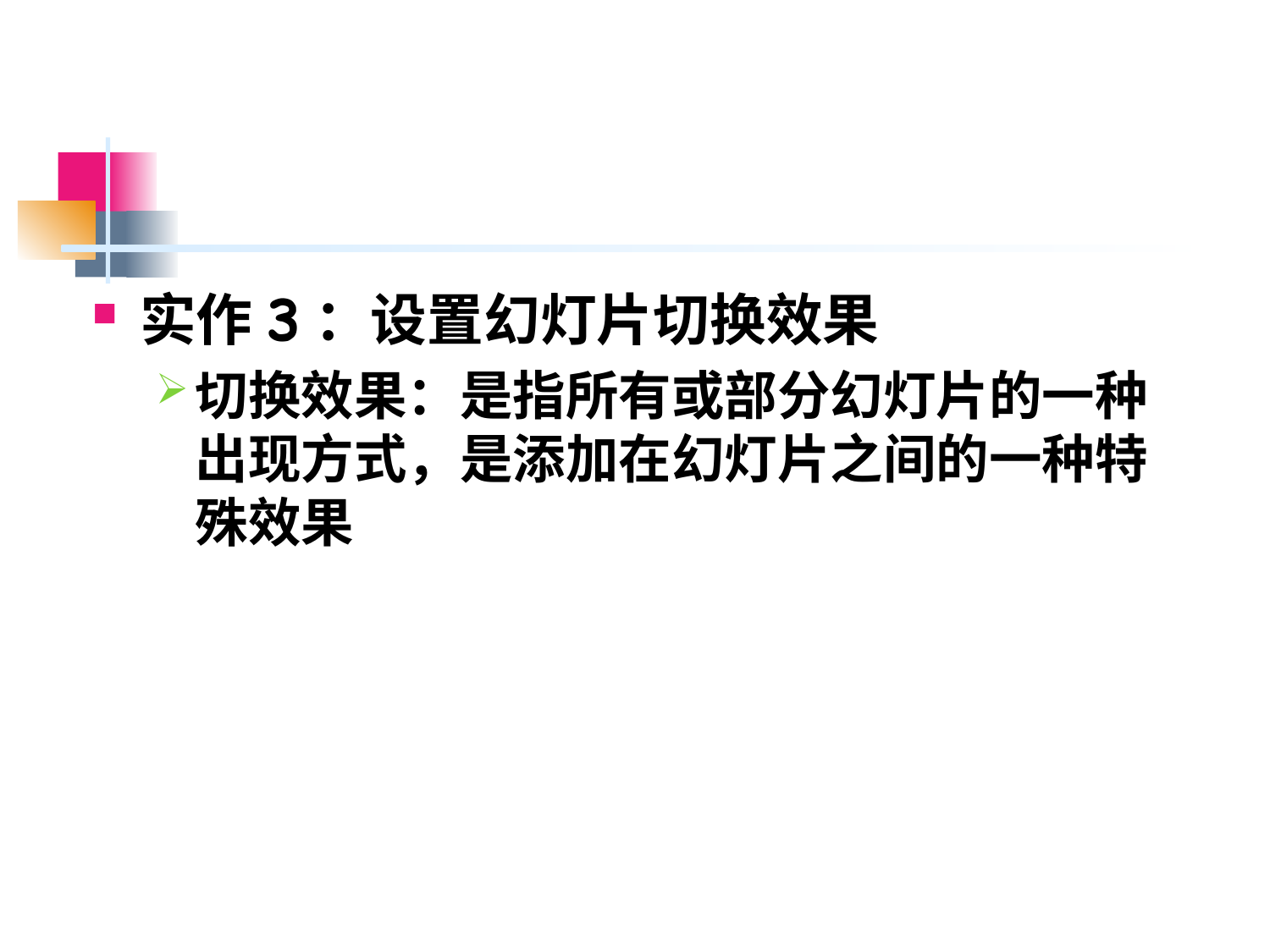

#
实作3：设置幻灯片切换效果
切换效果：是指所有或部分幻灯片的一种出现方式，是添加在幻灯片之间的一种特殊效果